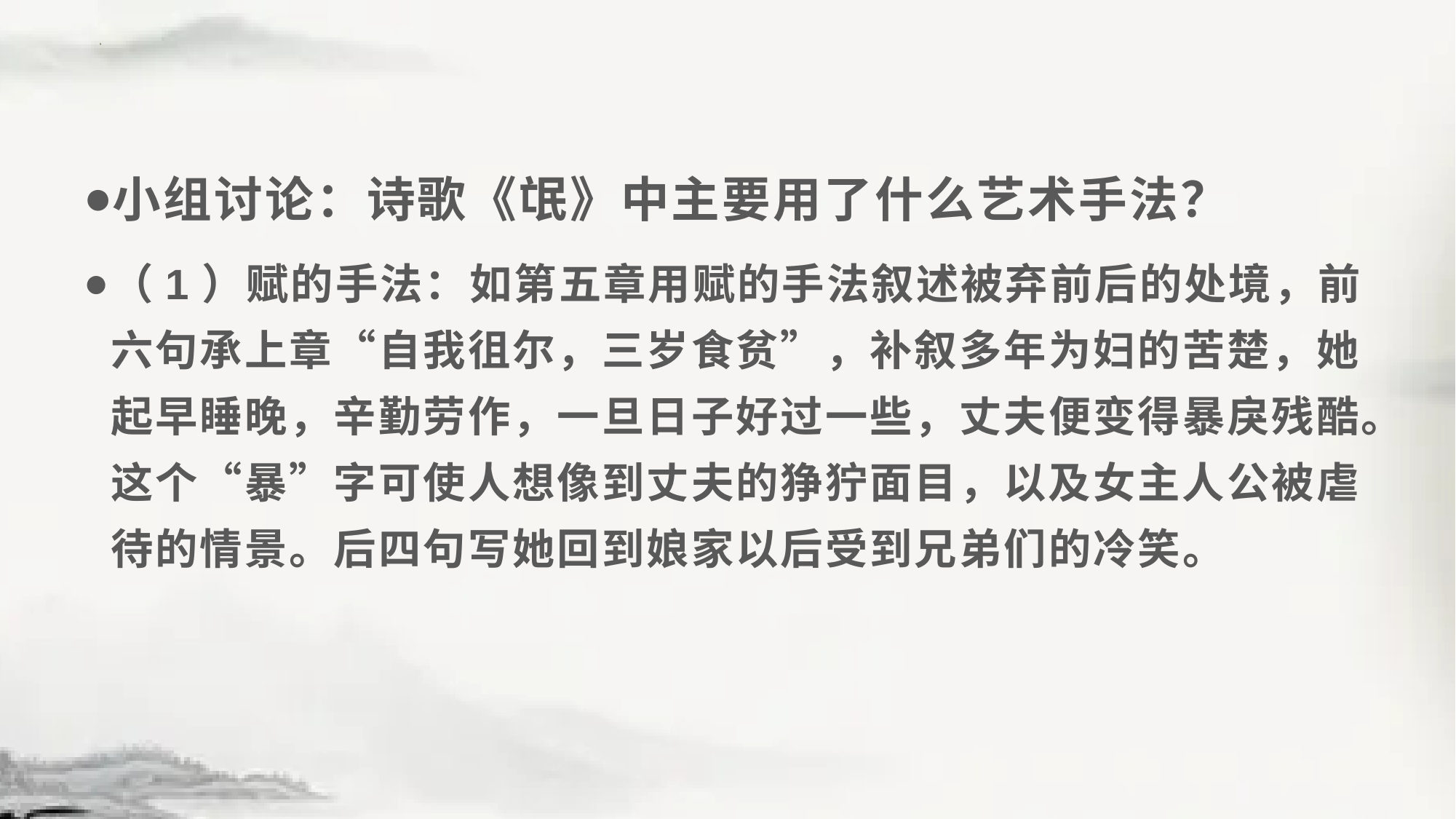

#
小组讨论：诗歌《氓》中主要用了什么艺术手法？
（1）赋的手法：如第五章用赋的手法叙述被弃前后的处境，前六句承上章“自我徂尔，三岁食贫”，补叙多年为妇的苦楚，她起早睡晚，辛勤劳作，一旦日子好过一些，丈夫便变得暴戾残酷。这个“暴”字可使人想像到丈夫的狰狞面目，以及女主人公被虐待的情景。后四句写她回到娘家以后受到兄弟们的冷笑。